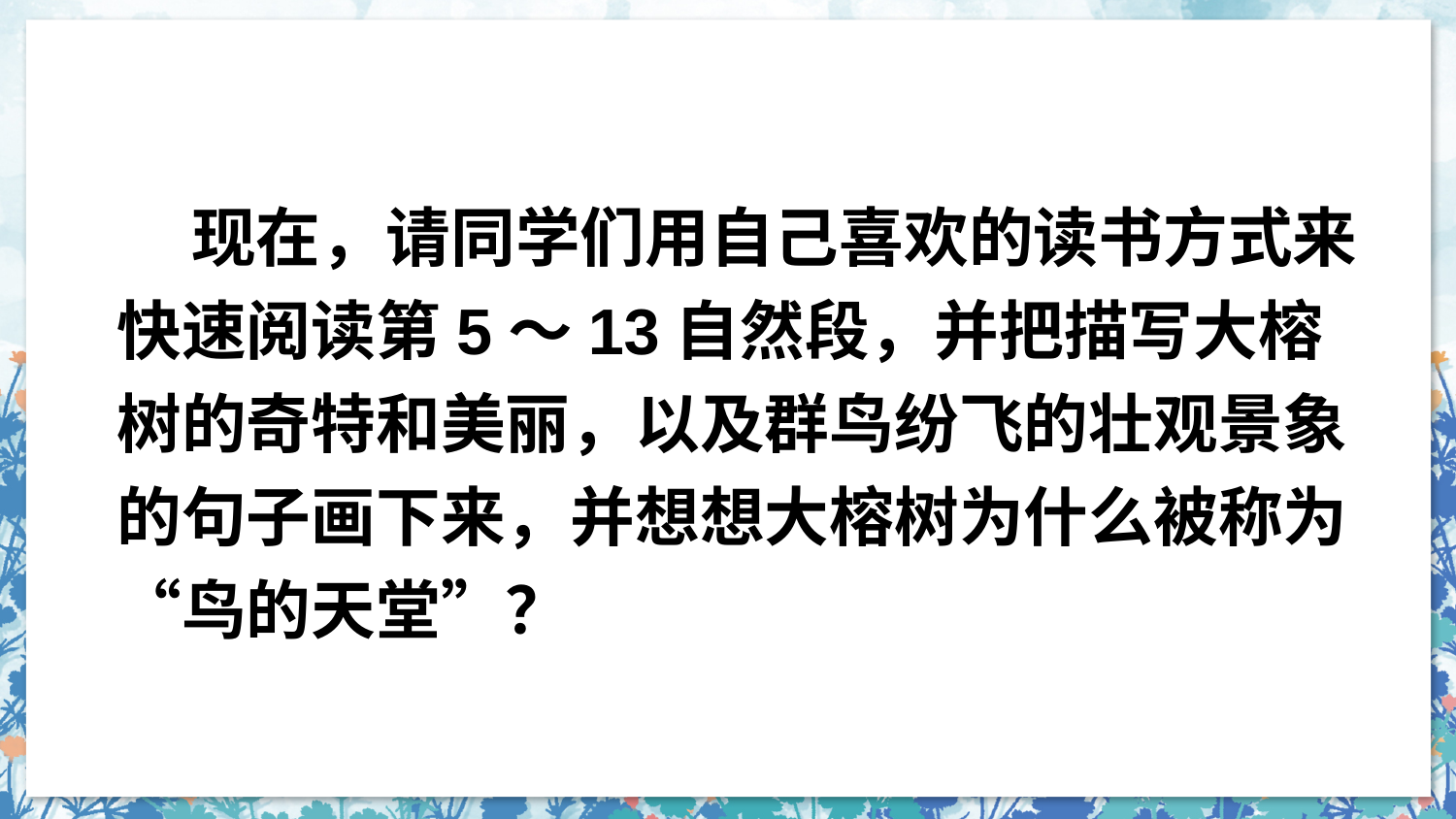

现在，请同学们用自己喜欢的读书方式来快速阅读第5～13自然段，并把描写大榕树的奇特和美丽，以及群鸟纷飞的壮观景象的句子画下来，并想想大榕树为什么被称为“鸟的天堂”？